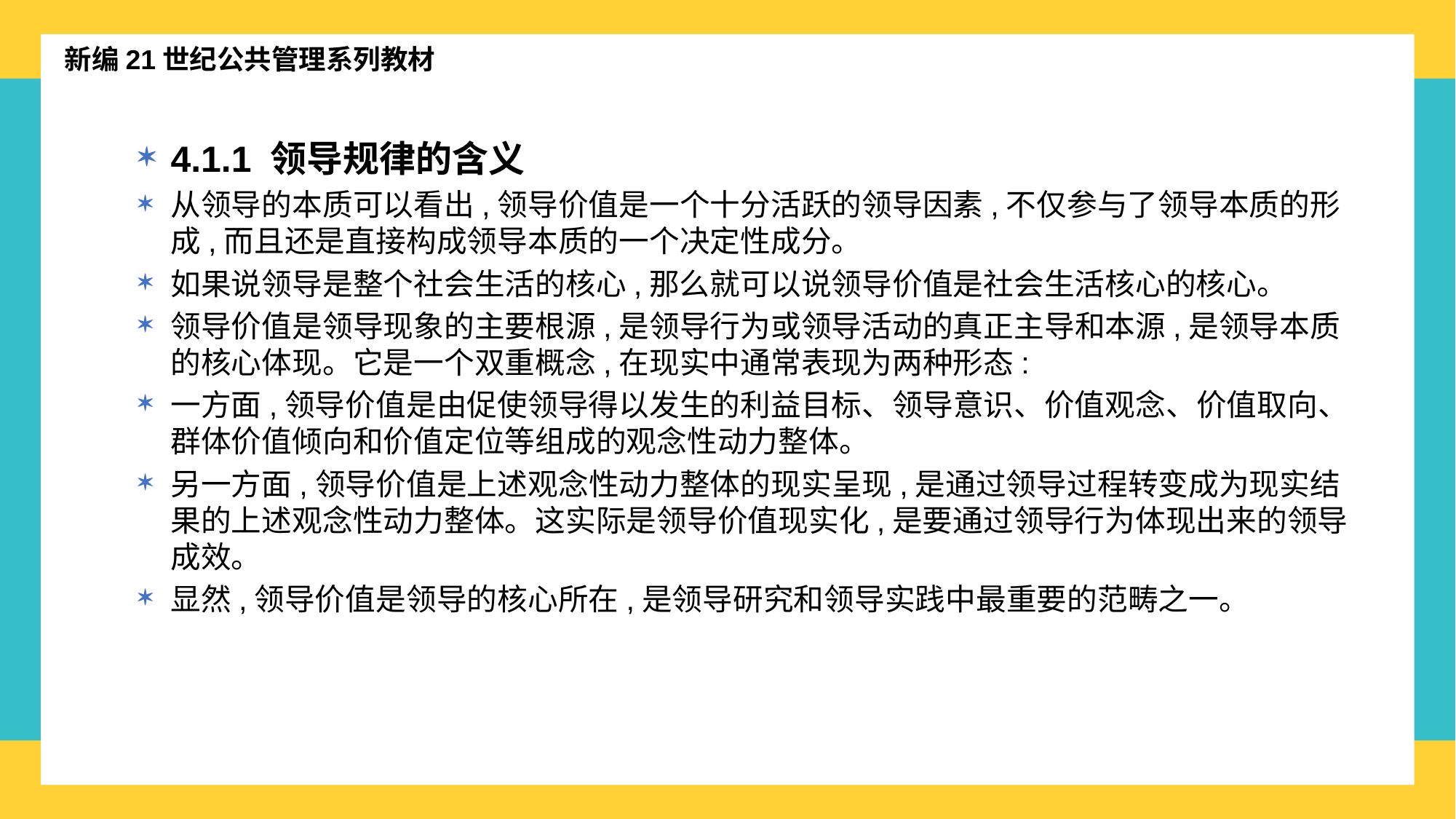

新编21世纪公共管理系列教材
4.1.1 领导规律的含义
从领导的本质可以看出,领导价值是一个十分活跃的领导因素,不仅参与了领导本质的形成,而且还是直接构成领导本质的一个决定性成分。
如果说领导是整个社会生活的核心,那么就可以说领导价值是社会生活核心的核心。
领导价值是领导现象的主要根源,是领导行为或领导活动的真正主导和本源,是领导本质的核心体现。它是一个双重概念,在现实中通常表现为两种形态:
一方面,领导价值是由促使领导得以发生的利益目标、领导意识、价值观念、价值取向、群体价值倾向和价值定位等组成的观念性动力整体。
另一方面,领导价值是上述观念性动力整体的现实呈现,是通过领导过程转变成为现实结果的上述观念性动力整体。这实际是领导价值现实化,是要通过领导行为体现出来的领导成效。
显然,领导价值是领导的核心所在,是领导研究和领导实践中最重要的范畴之一。